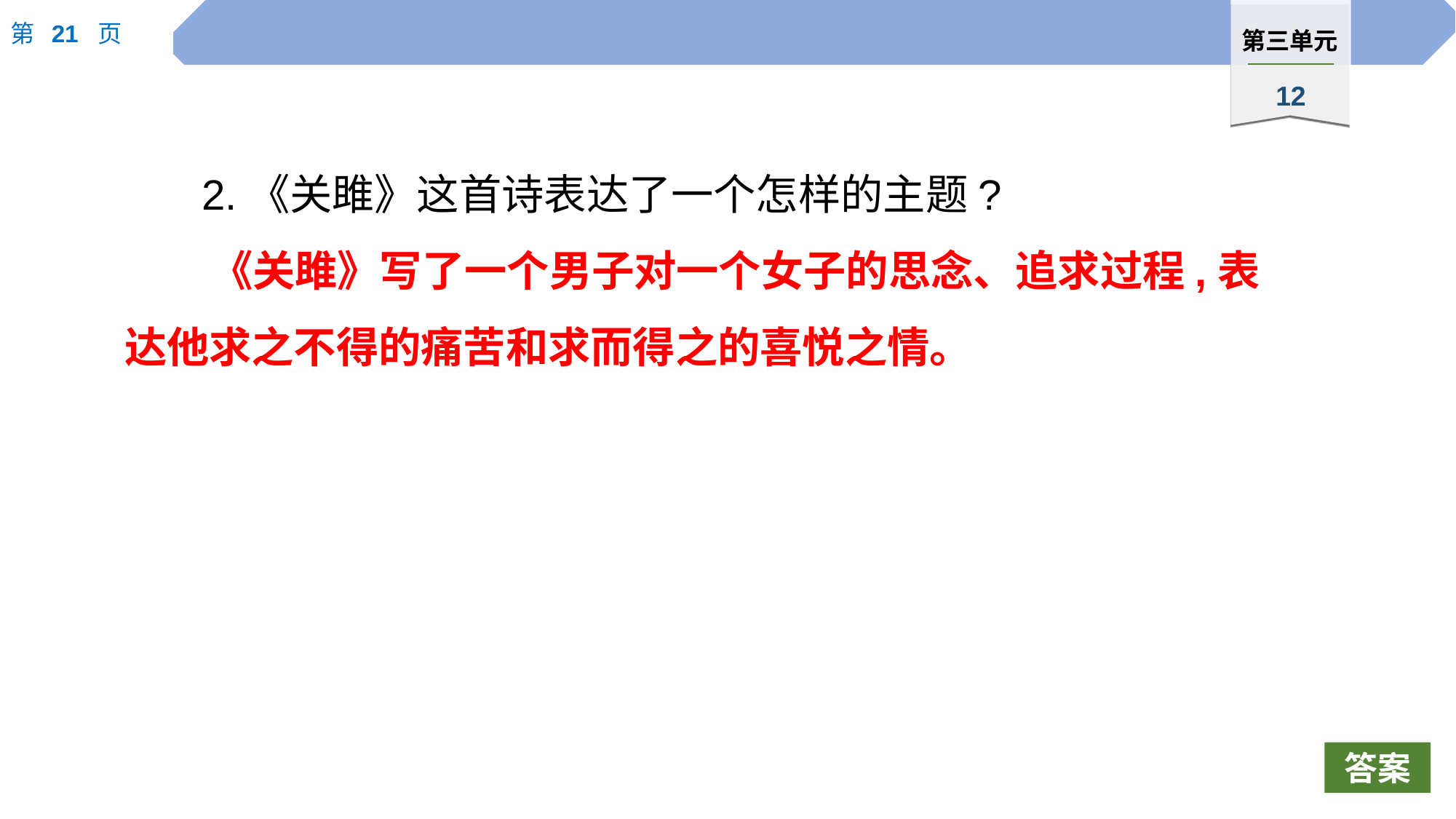

2.《关雎》这首诗表达了一个怎样的主题?
《关雎》写了一个男子对一个女子的思念、追求过程,表达他求之不得的痛苦和求而得之的喜悦之情。
答案